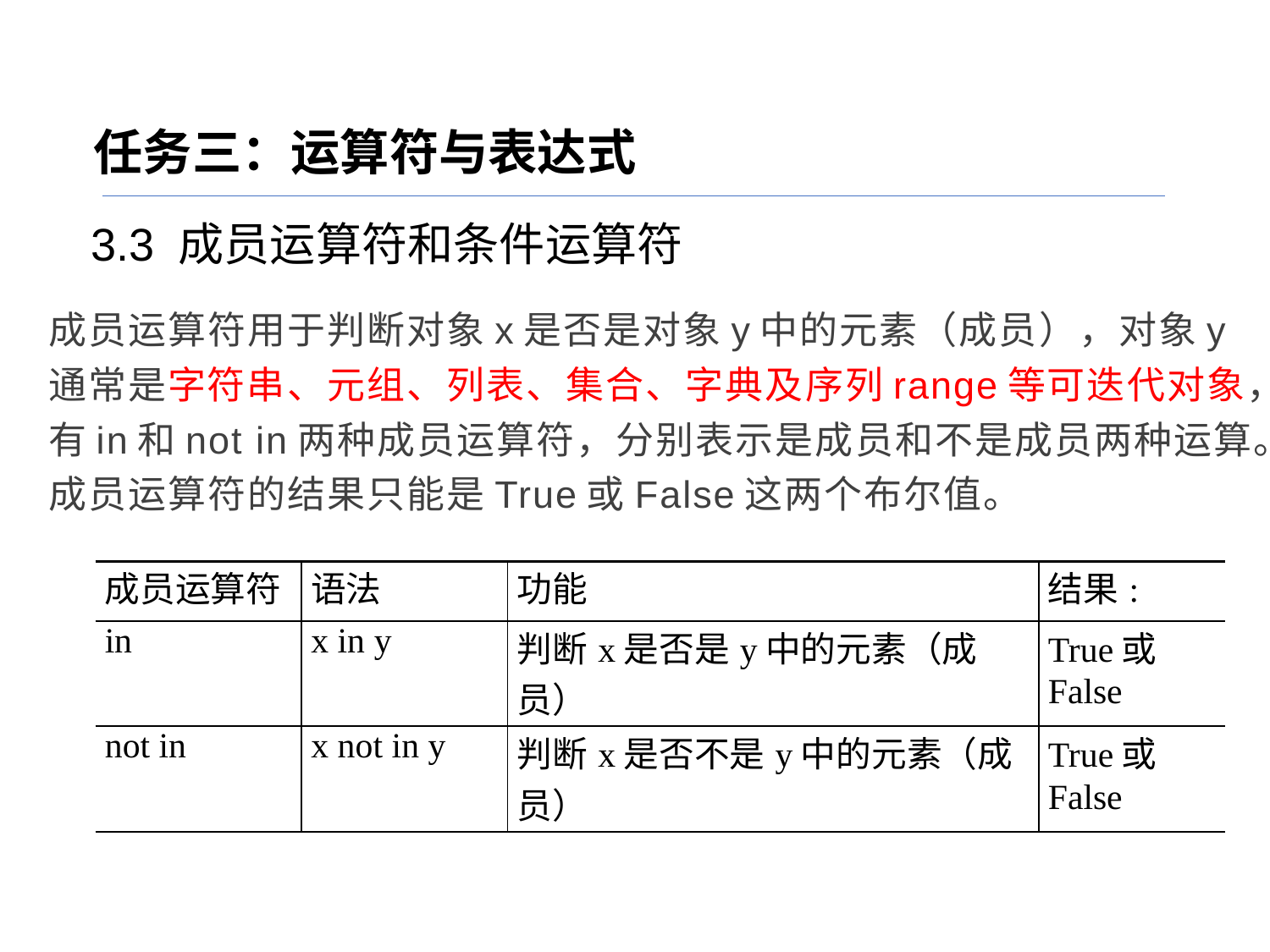

任务三：运算符与表达式
3.3 成员运算符和条件运算符
成员运算符用于判断对象x是否是对象y中的元素（成员），对象y通常是字符串、元组、列表、集合、字典及序列range等可迭代对象，有in和not in两种成员运算符，分别表示是成员和不是成员两种运算。成员运算符的结果只能是True或False这两个布尔值。
| 成员运算符 | 语法 | 功能 | 结果: |
| --- | --- | --- | --- |
| in | x in y | 判断x是否是y中的元素（成员） | True或False |
| not in | x not in y | 判断x是否不是y中的元素（成员） | True或False |